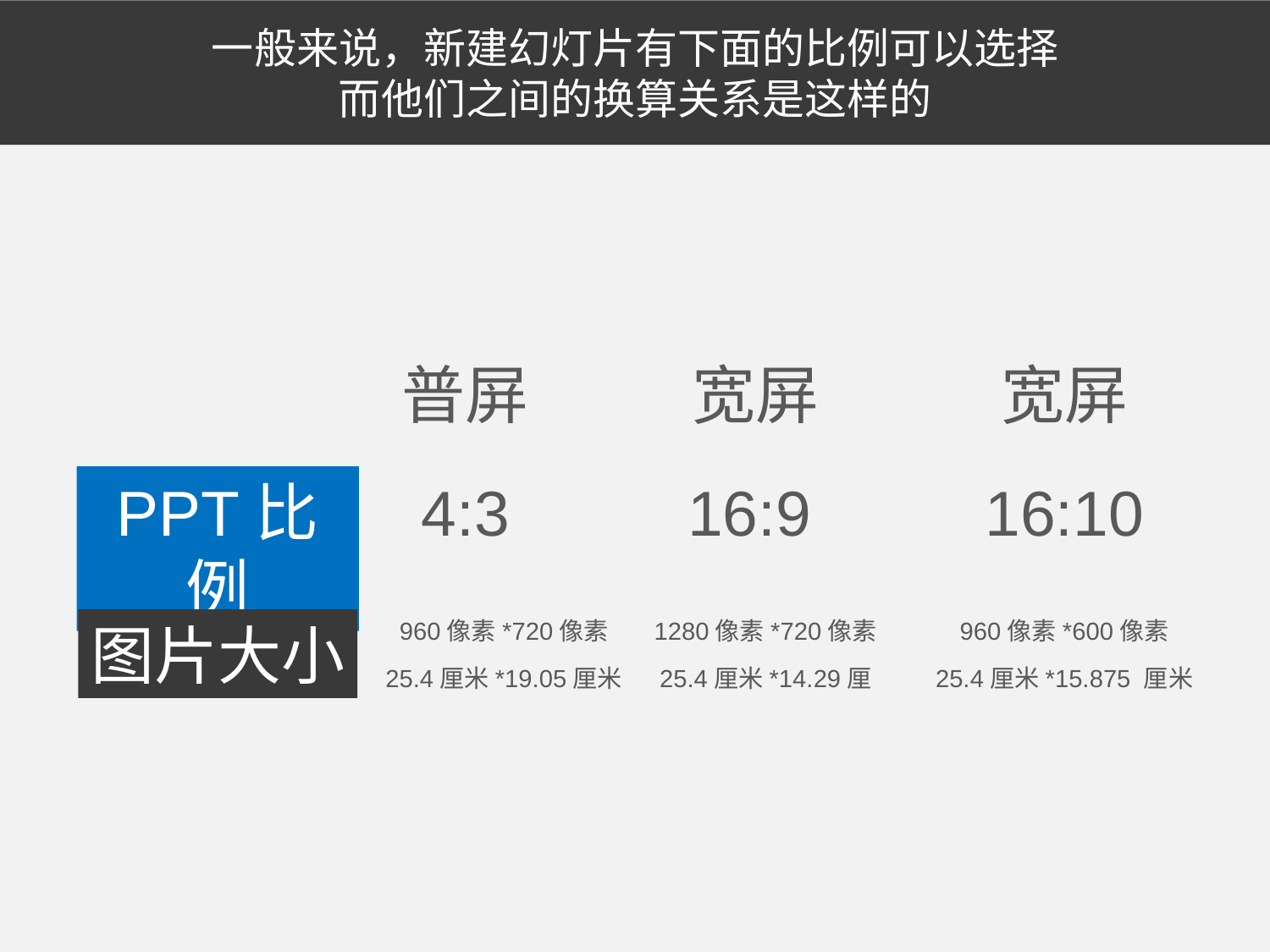

一般来说，新建幻灯片有下面的比例可以选择
而他们之间的换算关系是这样的
普屏
宽屏
宽屏
PPT比例
4:3
16:9
16:10
图片大小
960像素*720像素
1280像素*720像素
960像素*600像素
25.4厘米*19.05厘米
25.4厘米*14.29厘
25.4厘米*15.875 厘米